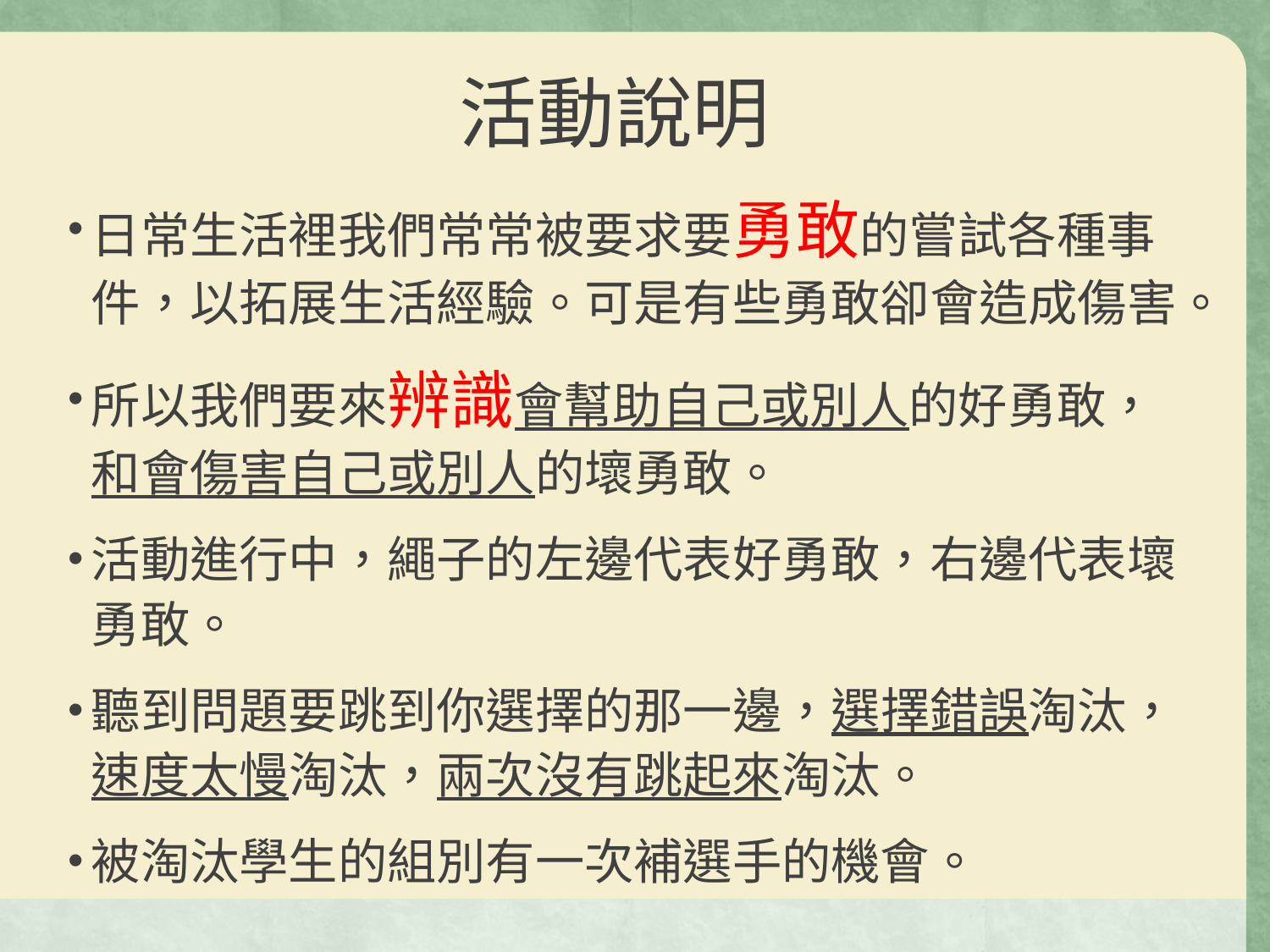

# 活動說明
日常生活裡我們常常被要求要勇敢的嘗試各種事件，以拓展生活經驗。可是有些勇敢卻會造成傷害。
所以我們要來辨識會幫助自己或別人的好勇敢，和會傷害自己或別人的壞勇敢。
活動進行中，繩子的左邊代表好勇敢，右邊代表壞勇敢。
聽到問題要跳到你選擇的那一邊，選擇錯誤淘汰，速度太慢淘汰，兩次沒有跳起來淘汰。
被淘汰學生的組別有一次補選手的機會。